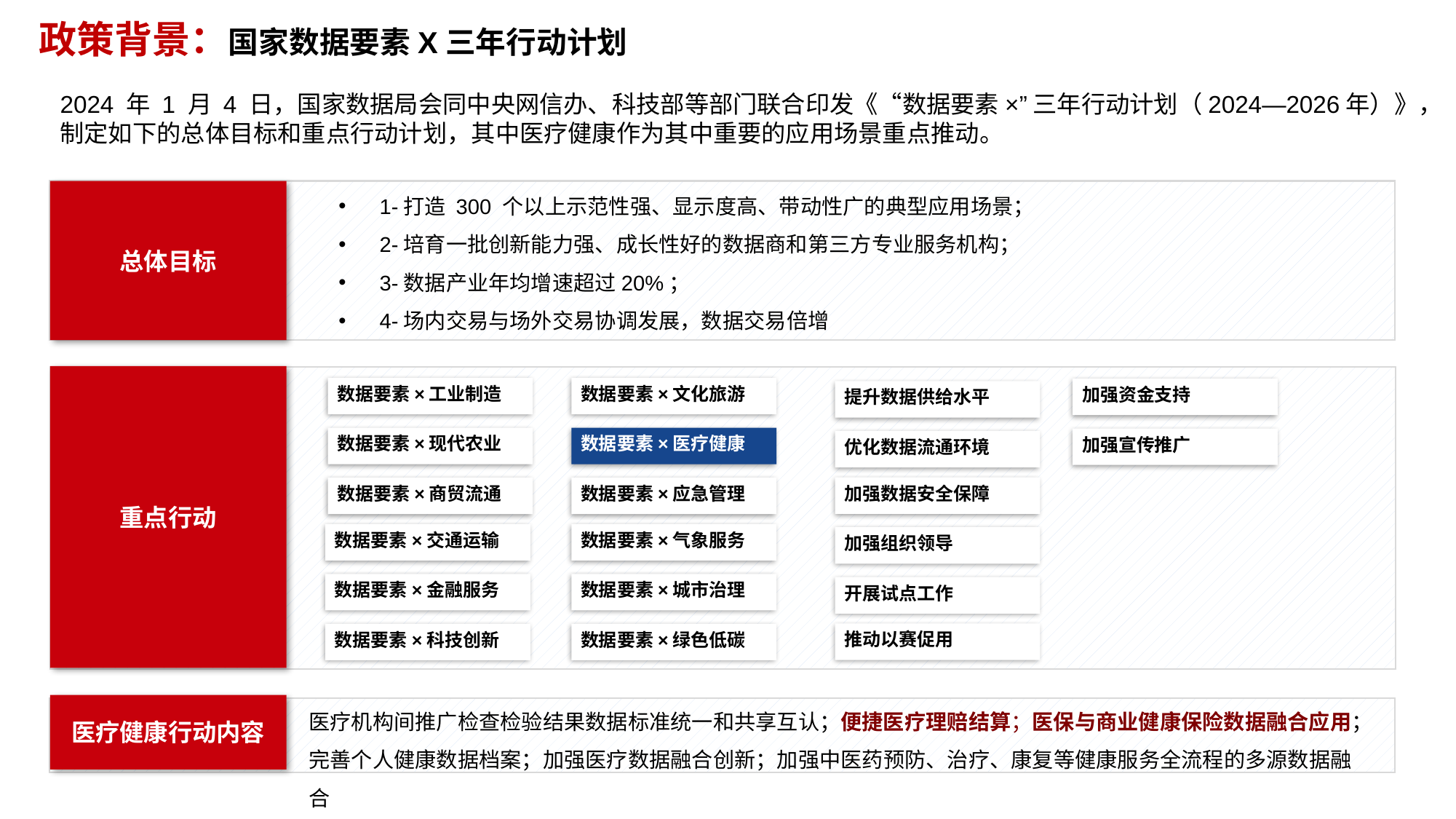

政策背景：国家数据要素X三年行动计划

2024 年 1 月 4 日，国家数据局会同中央网信办、科技部等部门联合印发《“数据要素×”三年行动计划（2024—2026年）》，制定如下的总体目标和重点行动计划，其中医疗健康作为其中重要的应用场景重点推动。
1-打造 300 个以上示范性强、显示度高、带动性广的典型应用场景；
2-培育一批创新能力强、成长性好的数据商和第三方专业服务机构；
3-数据产业年均增速超过20%；
4-场内交易与场外交易协调发展，数据交易倍增

总体目标
重点行动

数据要素×工业制造
数据要素×文化旅游
加强资金支持
提升数据供给水平
数据要素×现代农业
数据要素×医疗健康
加强宣传推广
优化数据流通环境
加强数据安全保障
数据要素×商贸流通
数据要素×应急管理
数据要素×交通运输
数据要素×气象服务
加强组织领导
数据要素×金融服务
数据要素×城市治理
开展试点工作
推动以赛促用
数据要素×科技创新
数据要素×绿色低碳
医疗机构间推广检查检验结果数据标准统一和共享互认；便捷医疗理赔结算；医保与商业健康保险数据融合应用；完善个人健康数据档案；加强医疗数据融合创新；加强中医药预防、治疗、康复等健康服务全流程的多源数据融合
医疗健康行动内容